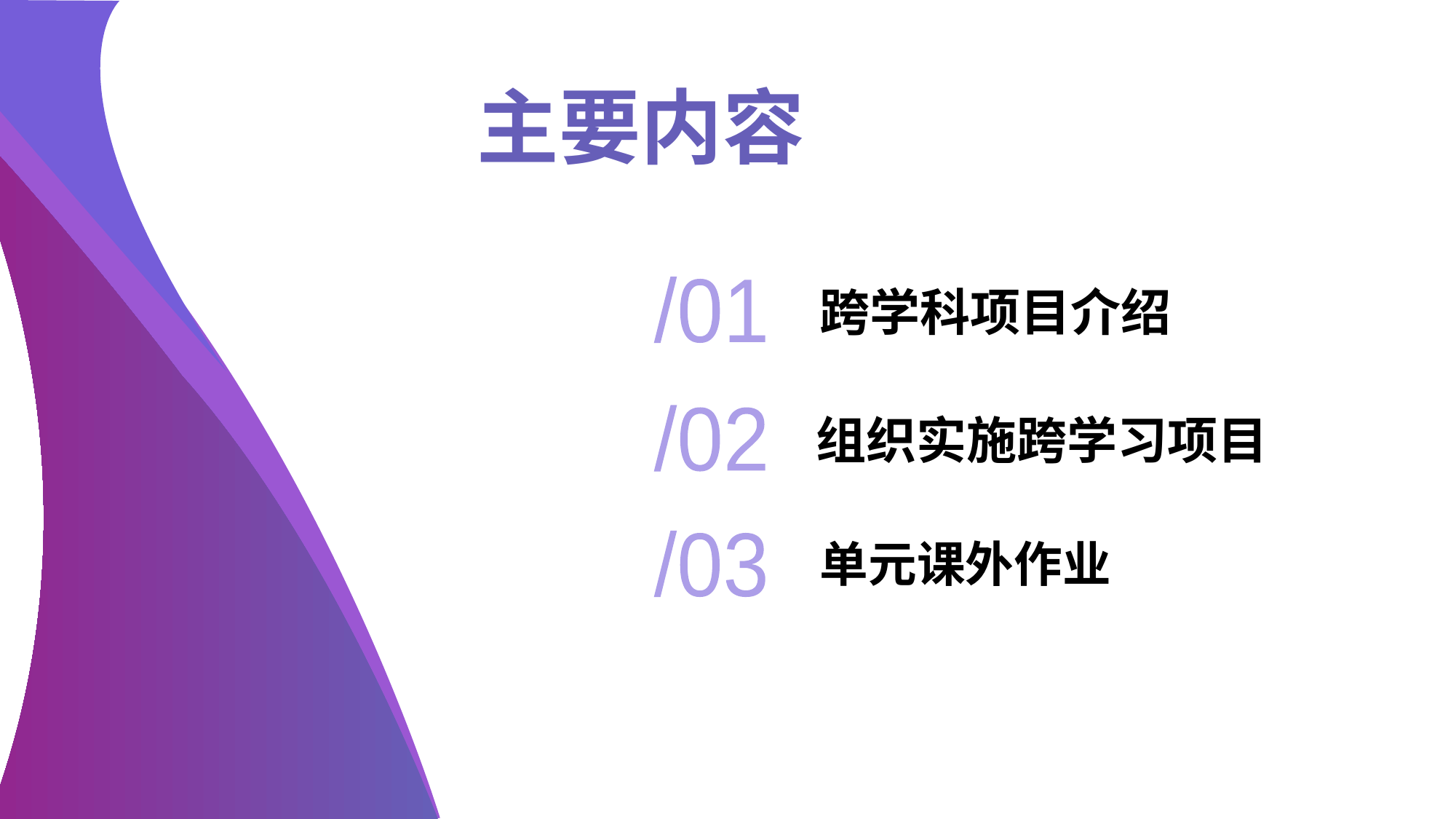

主要内容
跨学科项目介绍
/01
组织实施跨学习项目
/02
单元课外作业
/03